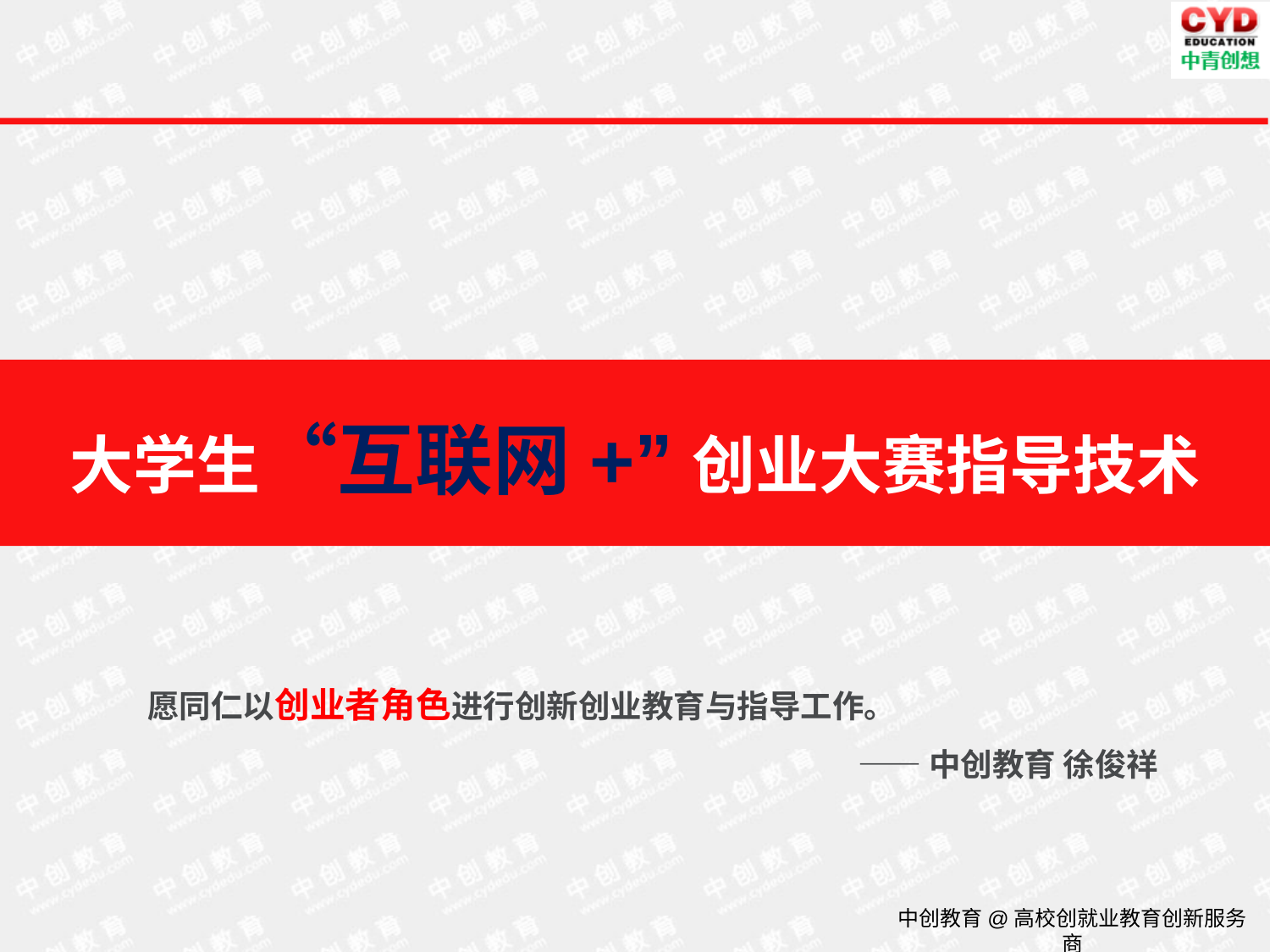

大学生“互联网+”创业大赛指导技术
愿同仁以创业者角色进行创新创业教育与指导工作。
——中创教育 徐俊祥